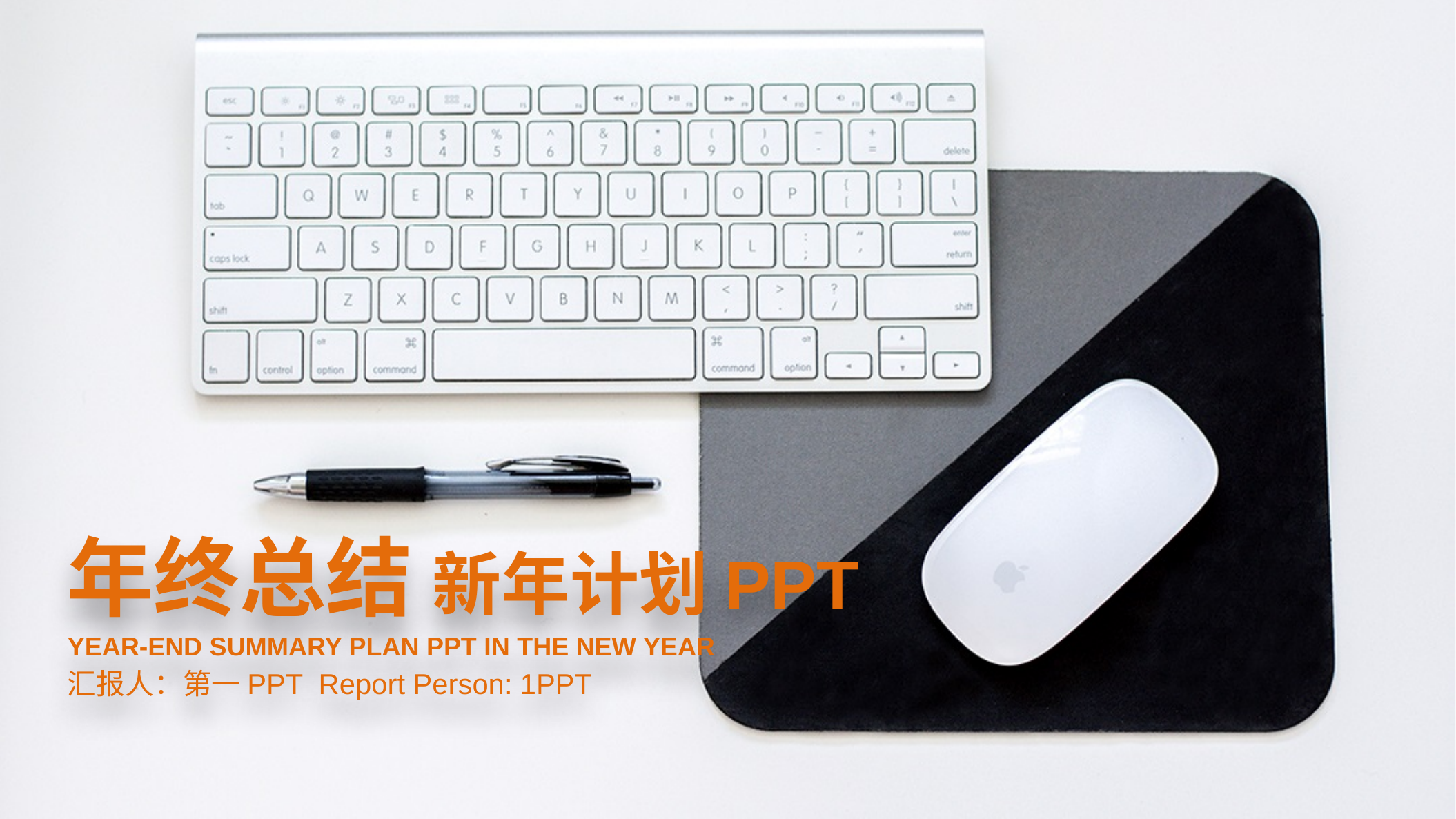

年终总结 新年计划PPT
Year-end summary plan PPT in the New Year
汇报人：第一PPT  Report Person: 1PPT